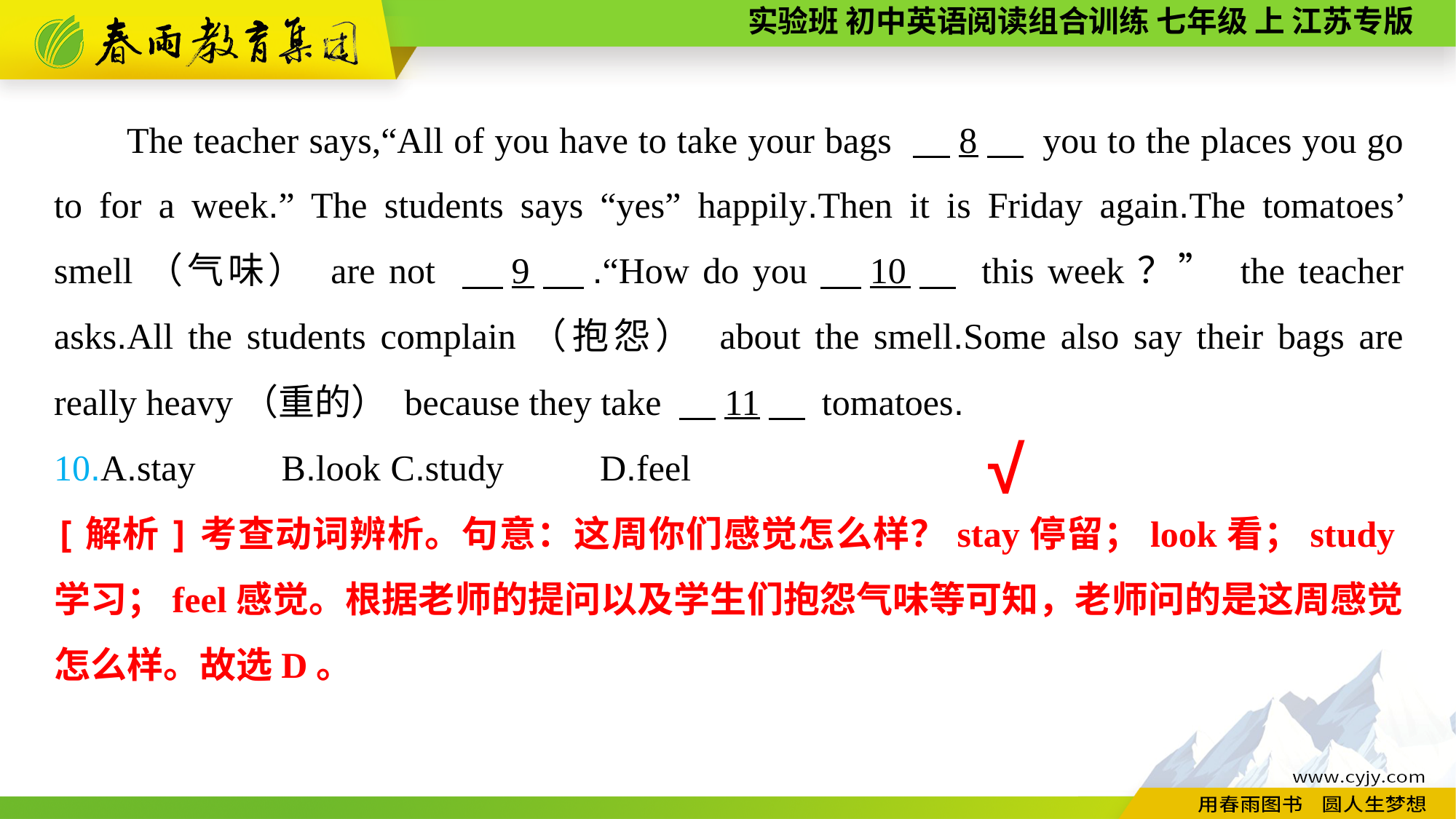

The teacher says,“All of you have to take your bags 　8　 you to the places you go to for a week.” The students says “yes” happily.Then it is Friday again.The tomatoes’ smell（气味） are not 　9　.“How do you　10　 this week？” the teacher asks.All the students complain（抱怨） about the smell.Some also say their bags are really heavy（重的） because they take 　11　 tomatoes.
10.A.stay	 B.look	 C.study	D.feel
√
[解析]考查动词辨析。句意：这周你们感觉怎么样？stay停留；look看；study学习；feel感觉。根据老师的提问以及学生们抱怨气味等可知，老师问的是这周感觉怎么样。故选D。